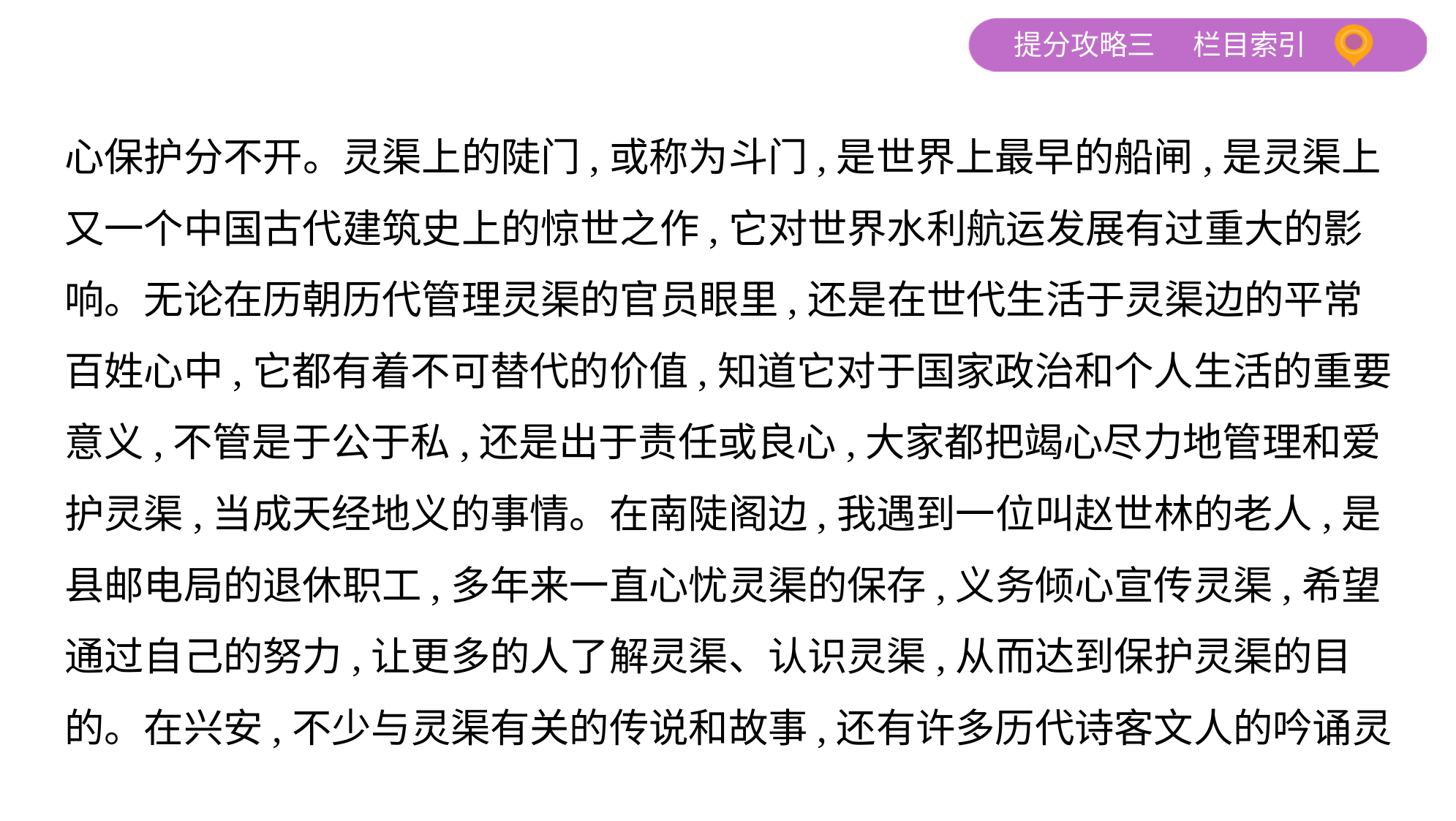

心保护分不开。灵渠上的陡门,或称为斗门,是世界上最早的船闸,是灵渠上
又一个中国古代建筑史上的惊世之作,它对世界水利航运发展有过重大的影
响。无论在历朝历代管理灵渠的官员眼里,还是在世代生活于灵渠边的平常
百姓心中,它都有着不可替代的价值,知道它对于国家政治和个人生活的重要
意义,不管是于公于私,还是出于责任或良心,大家都把竭心尽力地管理和爱
护灵渠,当成天经地义的事情。在南陡阁边,我遇到一位叫赵世林的老人,是
县邮电局的退休职工,多年来一直心忧灵渠的保存,义务倾心宣传灵渠,希望
通过自己的努力,让更多的人了解灵渠、认识灵渠,从而达到保护灵渠的目
的。在兴安,不少与灵渠有关的传说和故事,还有许多历代诗客文人的吟诵灵